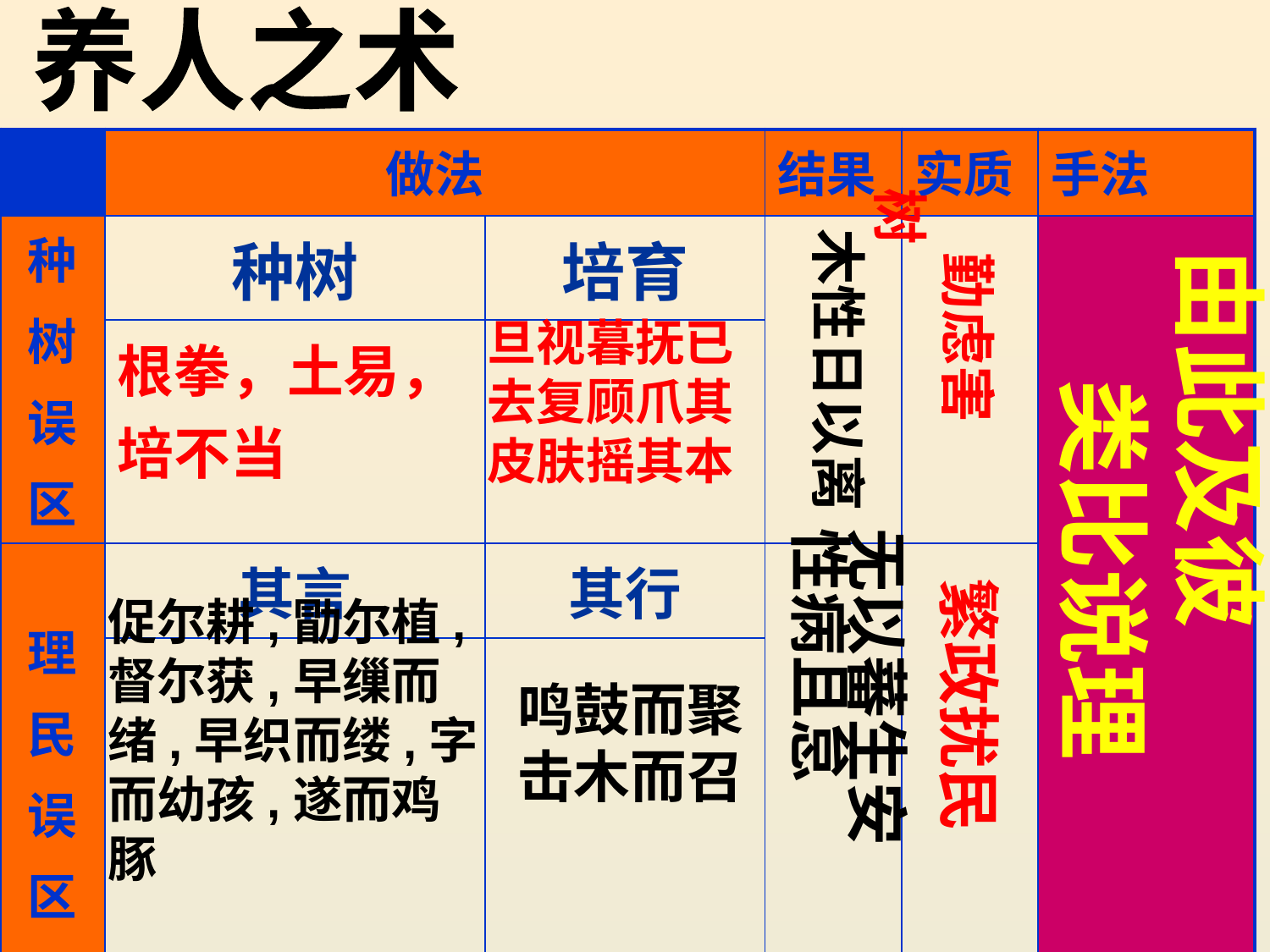

养人之术
|  | 做法 |  | 结果 | 实质 | 手法 |
| --- | --- | --- | --- | --- | --- |
| 种 树 误 区 | 种树 | 培育 |  |  |  |
|  | 根拳，土易，培不当 |  |  |  |  |
| 理 民 误 区 | 其言 | 其行 |  |  |  |
|  |  |  |  |  |  |
    勤虑害树
木性日以离
由此及彼
     类比说理
旦视暮抚已去复顾爪其皮肤摇其本
无以蕃生安性病且怠
繁政扰民
促尔耕,勖尔植,督尔获,早缫而绪,早织而缕,字而幼孩,遂而鸡豚
鸣鼓而聚
击木而召